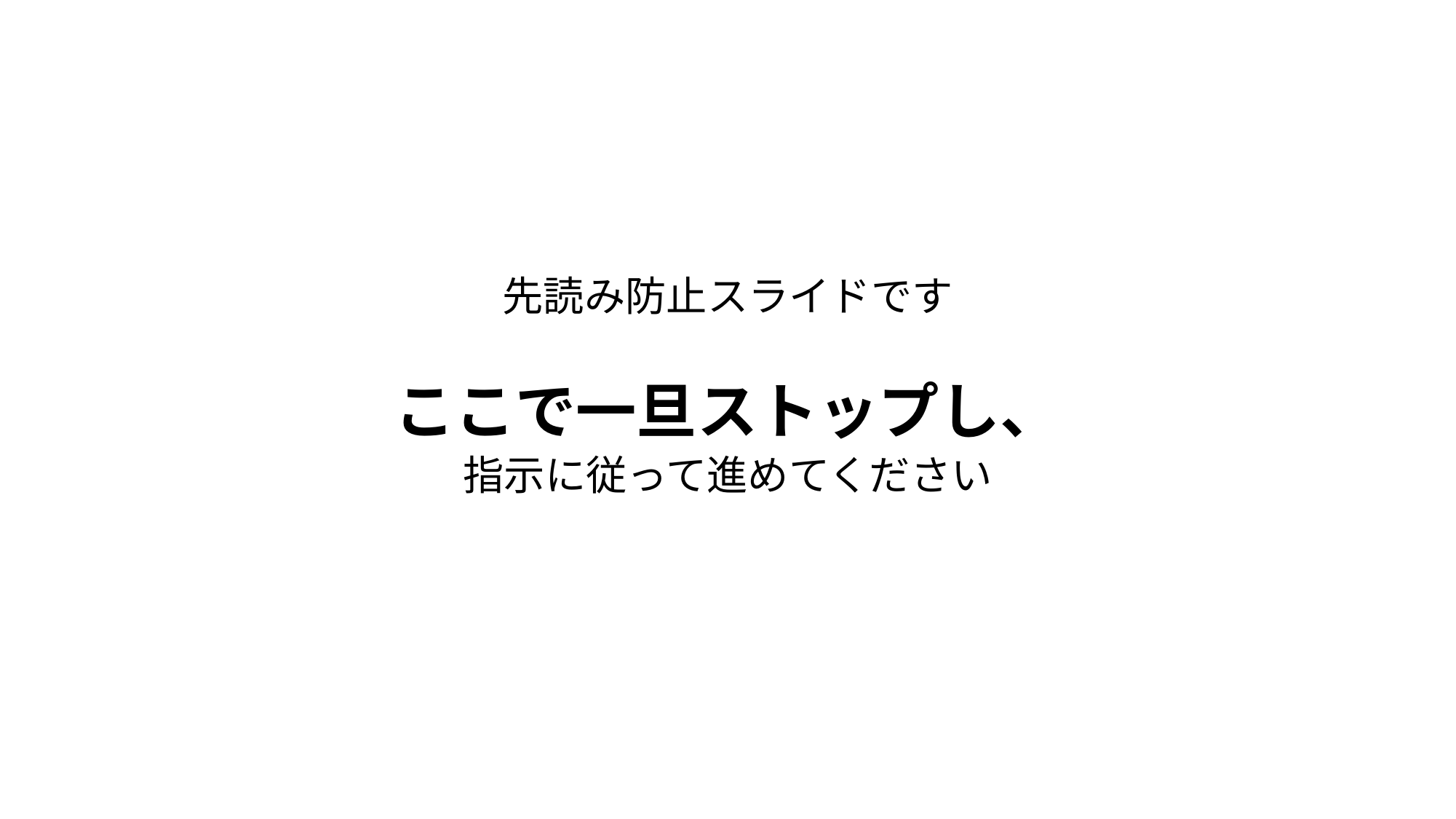

#

先読み防止スライドです

ここで一旦ストップし、
指示に従って進めてください